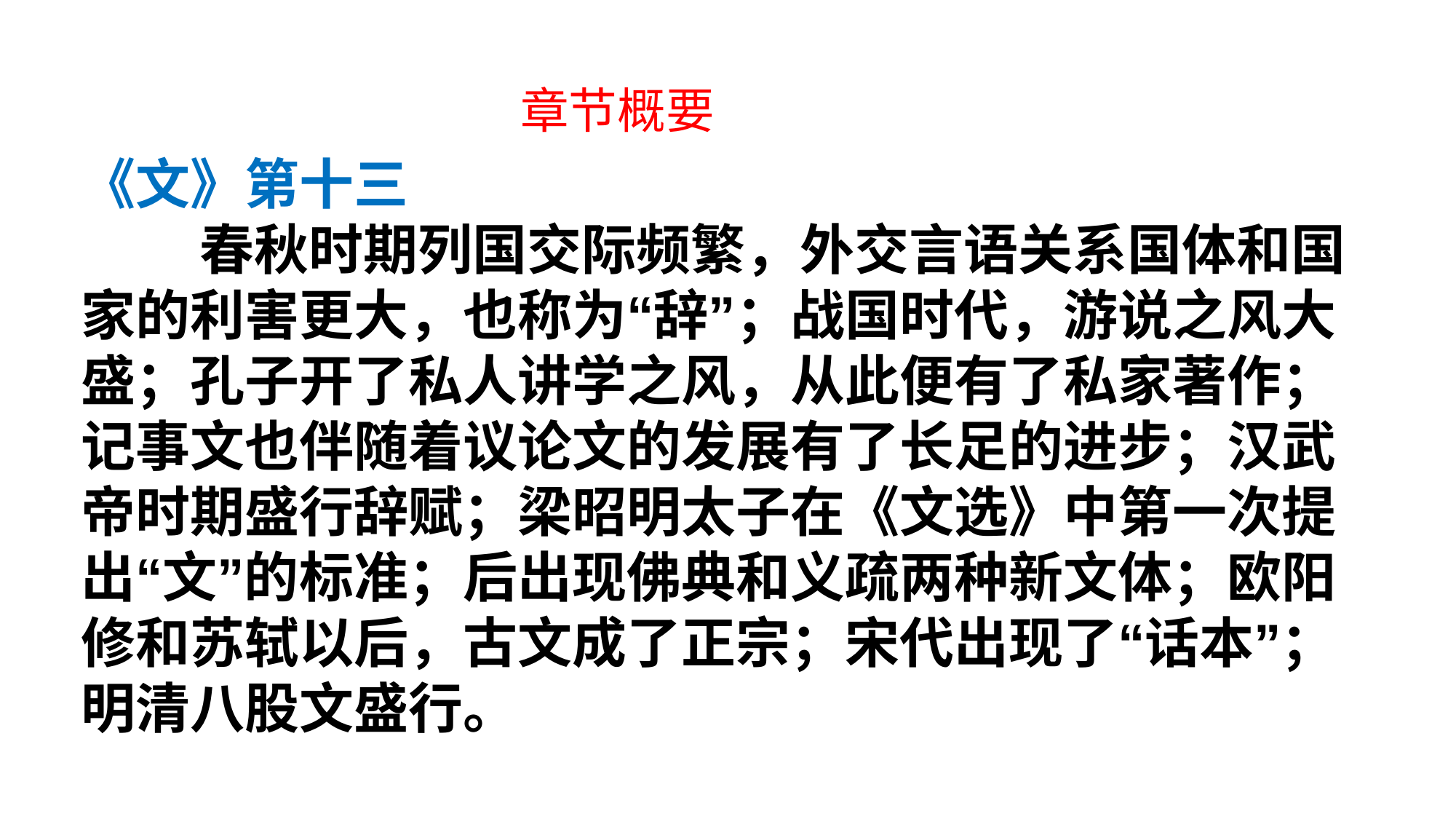

章节概要
《文》第十三
       春秋时期列国交际频繁，外交言语关系国体和国家的利害更大，也称为“辞”；战国时代，游说之风大盛；孔子开了私人讲学之风，从此便有了私家著作；记事文也伴随着议论文的发展有了长足的进步；汉武帝时期盛行辞赋；梁昭明太子在《文选》中第一次提出“文”的标准；后出现佛典和义疏两种新文体；欧阳修和苏轼以后，古文成了正宗；宋代出现了“话本”；明清八股文盛行。